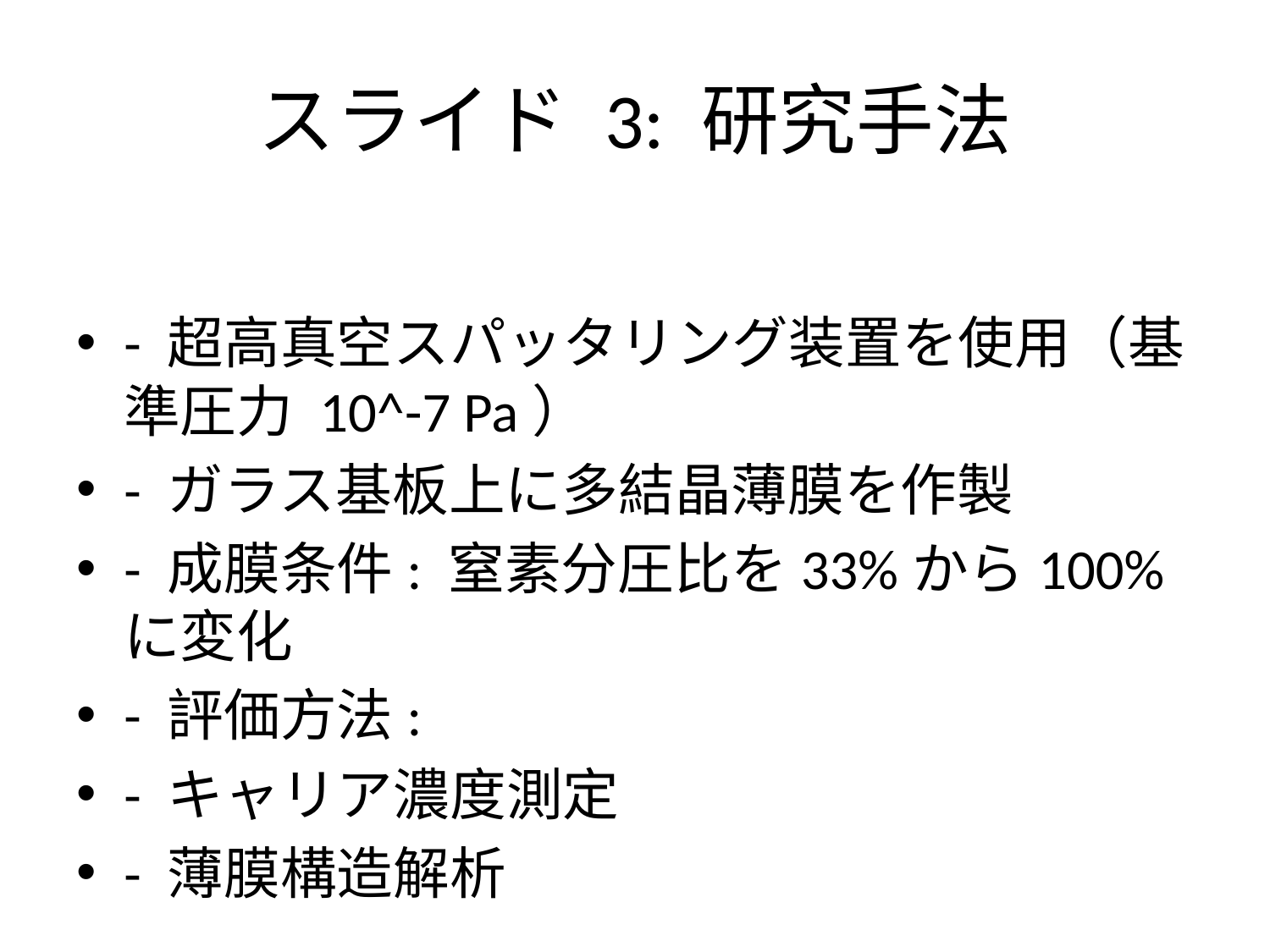

# スライド 3: 研究手法

- 超高真空スパッタリング装置を使用（基準圧力 10^-7 Pa）
- ガラス基板上に多結晶薄膜を作製
- 成膜条件: 窒素分圧比を33%から100%に変化
- 評価方法:
- キャリア濃度測定
- 薄膜構造解析